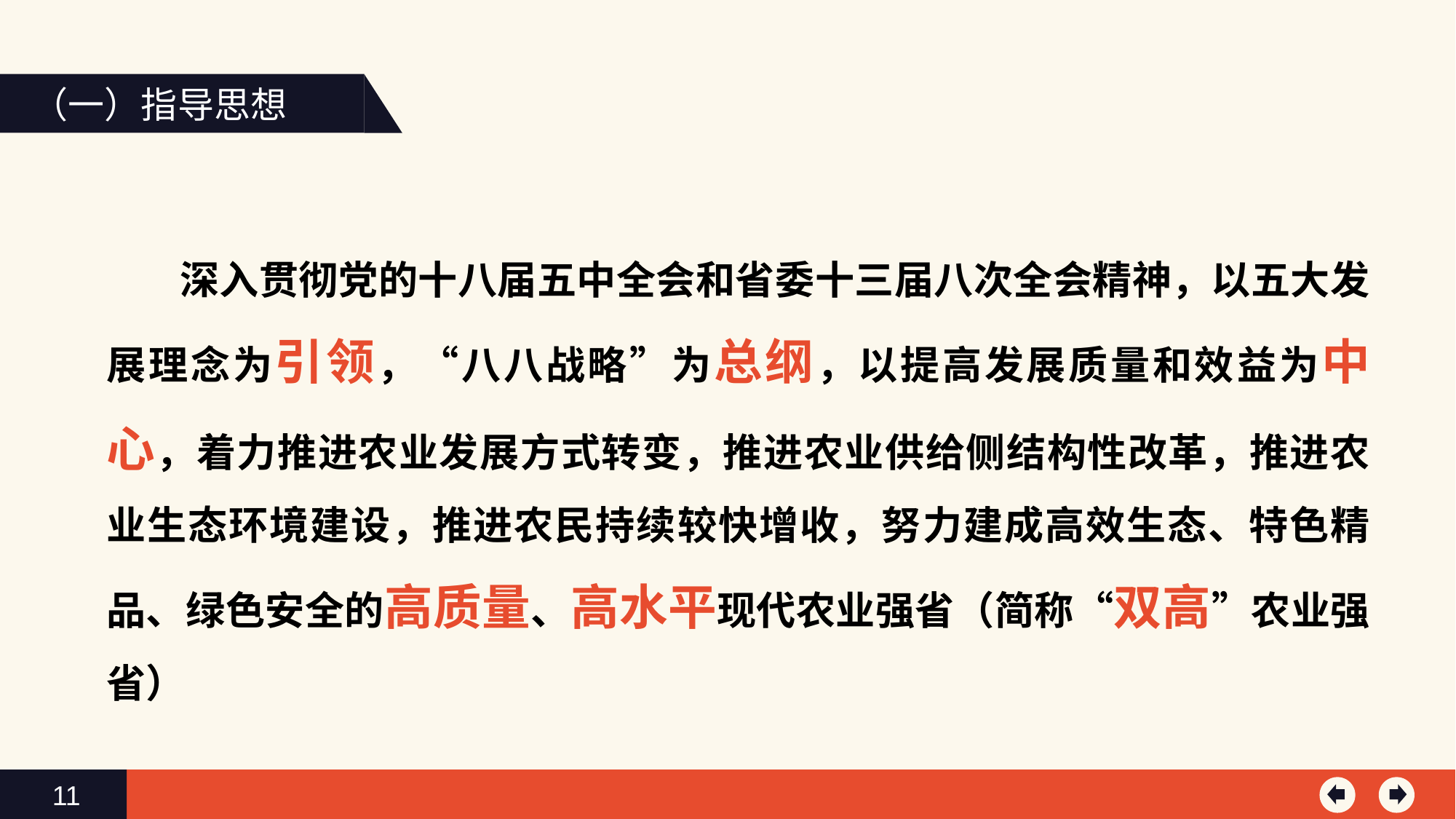

（一）指导思想

       深入贯彻党的十八届五中全会和省委十三届八次全会精神，以五大发展理念为引领，“八八战略”为总纲，以提高发展质量和效益为中心，着力推进农业发展方式转变，推进农业供给侧结构性改革，推进农业生态环境建设，推进农民持续较快增收，努力建成高效生态、特色精品、绿色安全的高质量、高水平现代农业强省（简称“双高”农业强省）

11